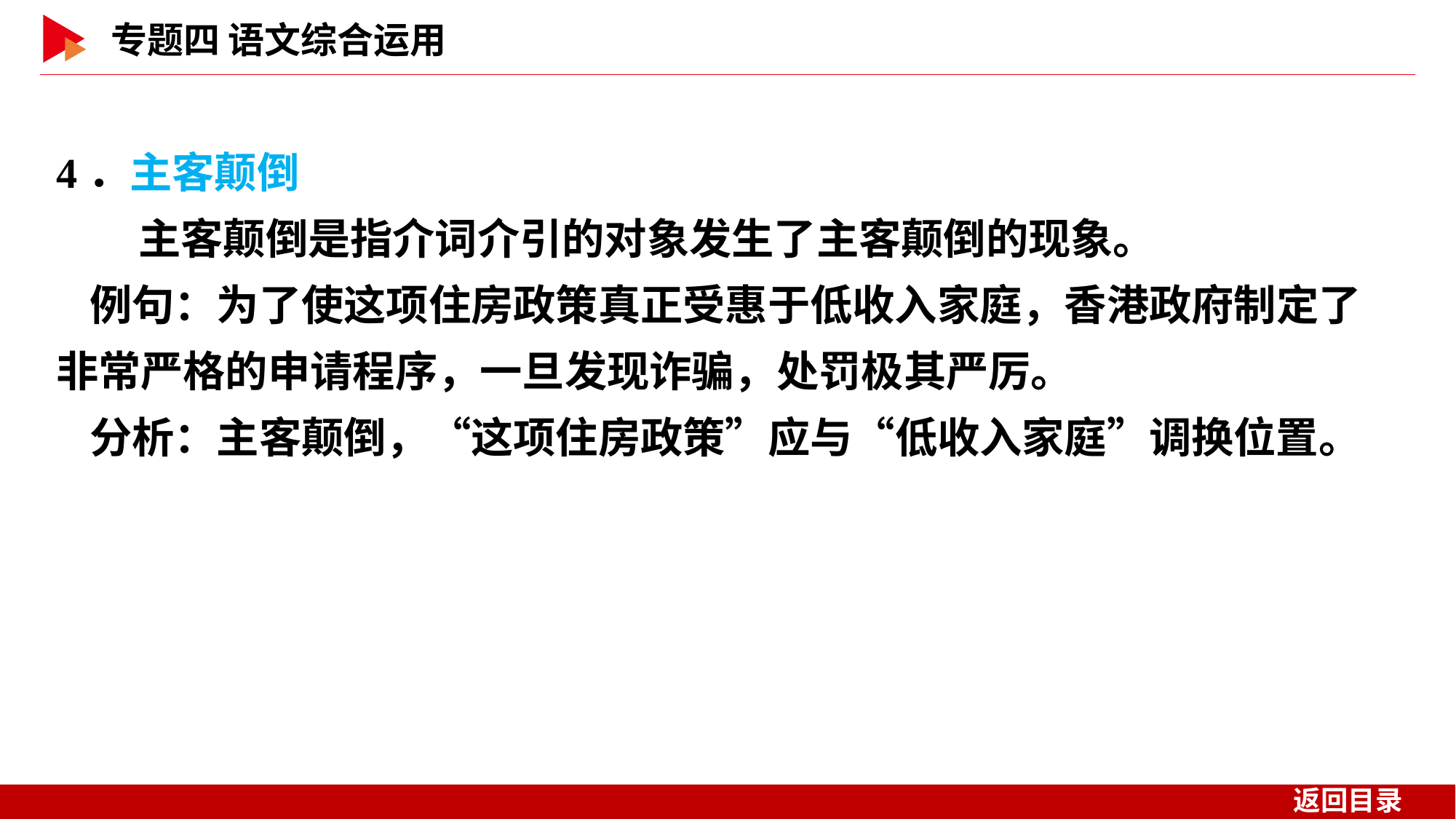

4．主客颠倒
    主客颠倒是指介词介引的对象发生了主客颠倒的现象。
例句：为了使这项住房政策真正受惠于低收入家庭，香港政府制定了非常严格的申请程序，一旦发现诈骗，处罚极其严厉。
分析：主客颠倒，“这项住房政策”应与“低收入家庭”调换位置。